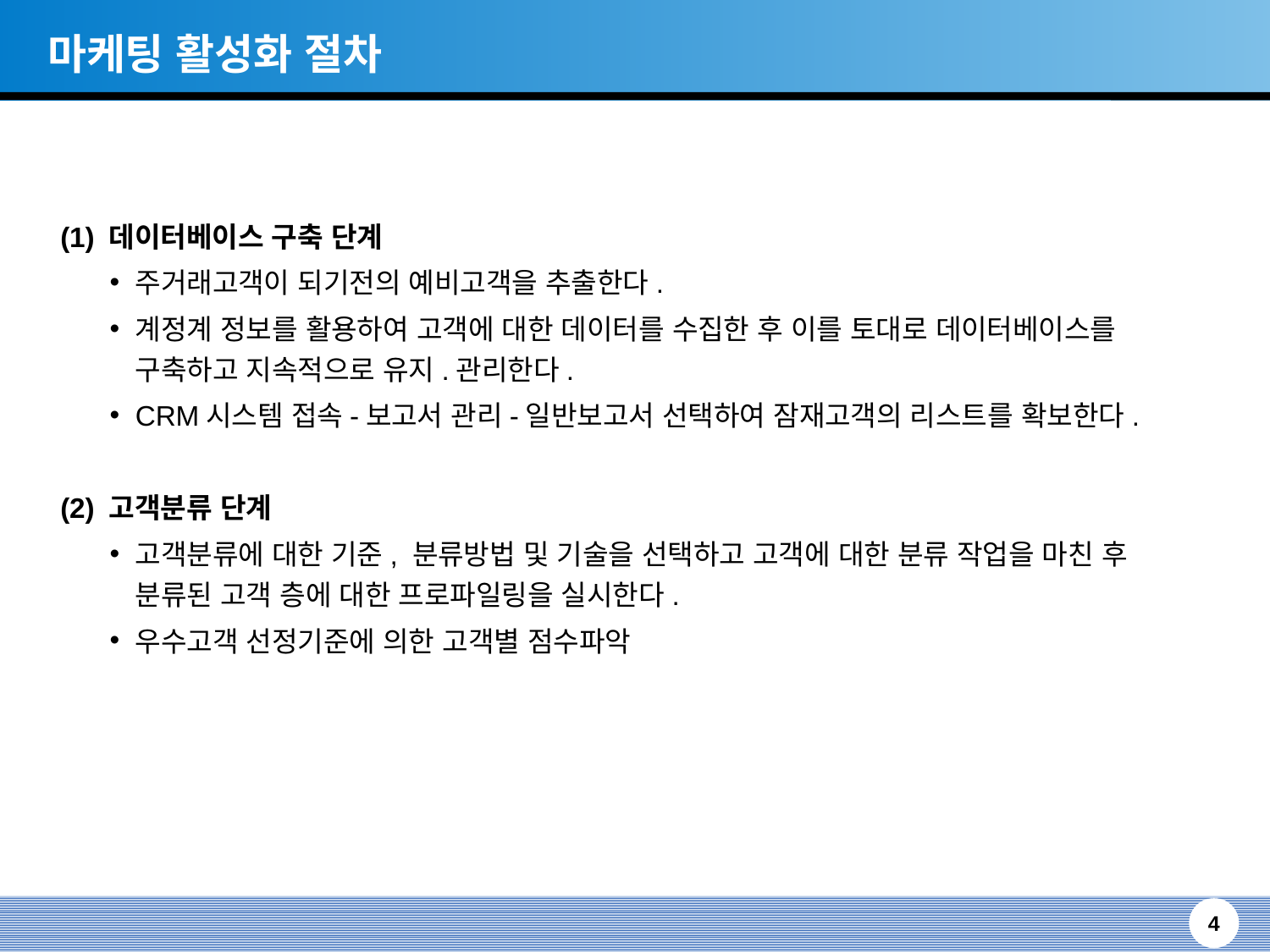

마케팅 활성화 절차

(1) 데이터베이스 구축 단계
주거래고객이 되기전의 예비고객을 추출한다.
계정계 정보를 활용하여 고객에 대한 데이터를 수집한 후 이를 토대로 데이터베이스를 구축하고 지속적으로 유지.관리한다.
CRM시스템 접속-보고서 관리-일반보고서 선택하여 잠재고객의 리스트를 확보한다.

(2) 고객분류 단계
고객분류에 대한 기준, 분류방법 및 기술을 선택하고 고객에 대한 분류 작업을 마친 후 분류된 고객 층에 대한 프로파일링을 실시한다.
우수고객 선정기준에 의한 고객별 점수파악

4